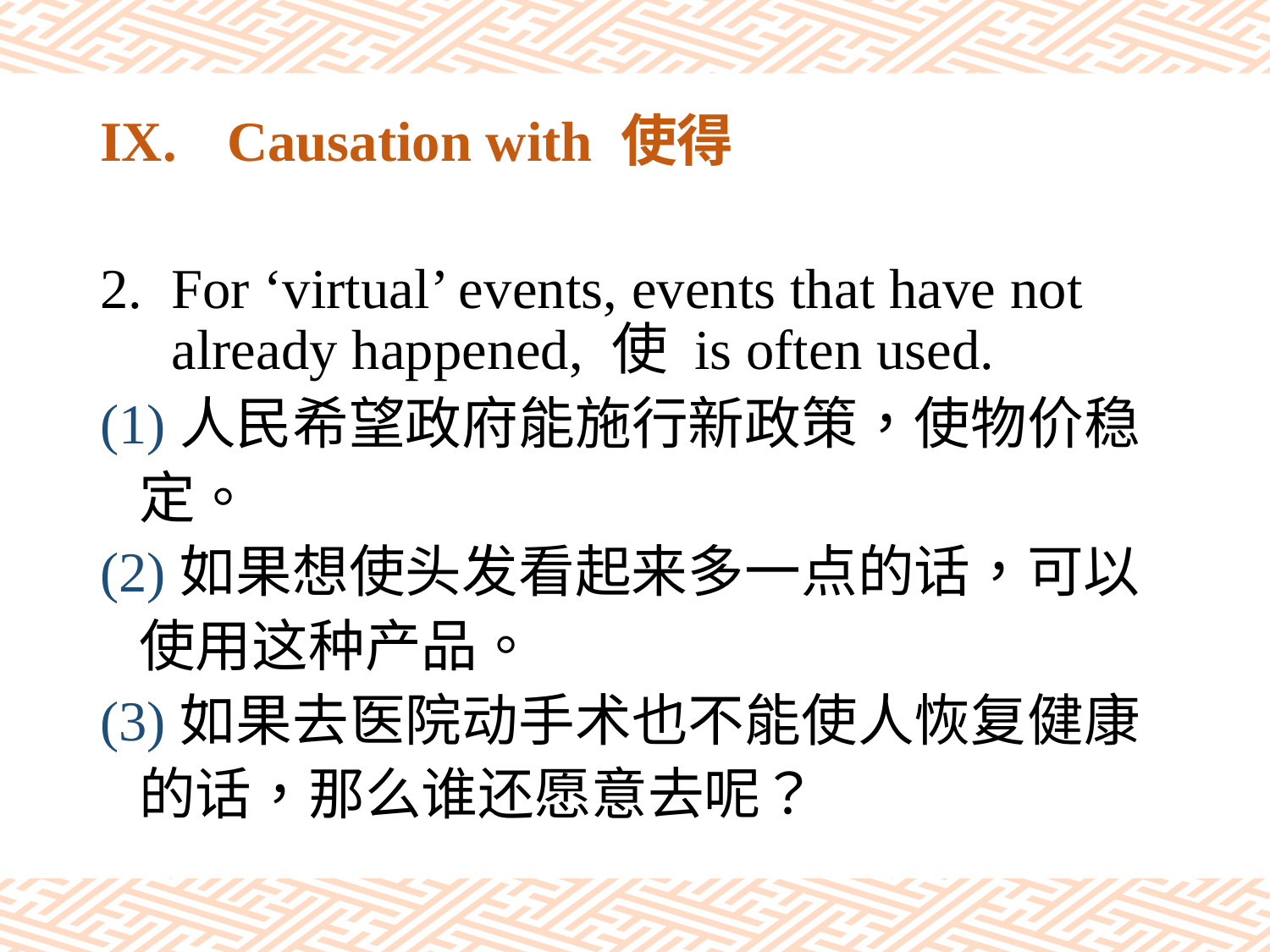

# IX.	Causation with 使得
For ‘virtual’ events, events that have not already happened, 使 is often used.
(1)人民希望政府能施行新政策，使物价稳
  定。
(2)如果想使头发看起来多一点的话，可以
  使用这种产品。
(3)如果去医院动手术也不能使人恢复健康
  的话，那么谁还愿意去呢？